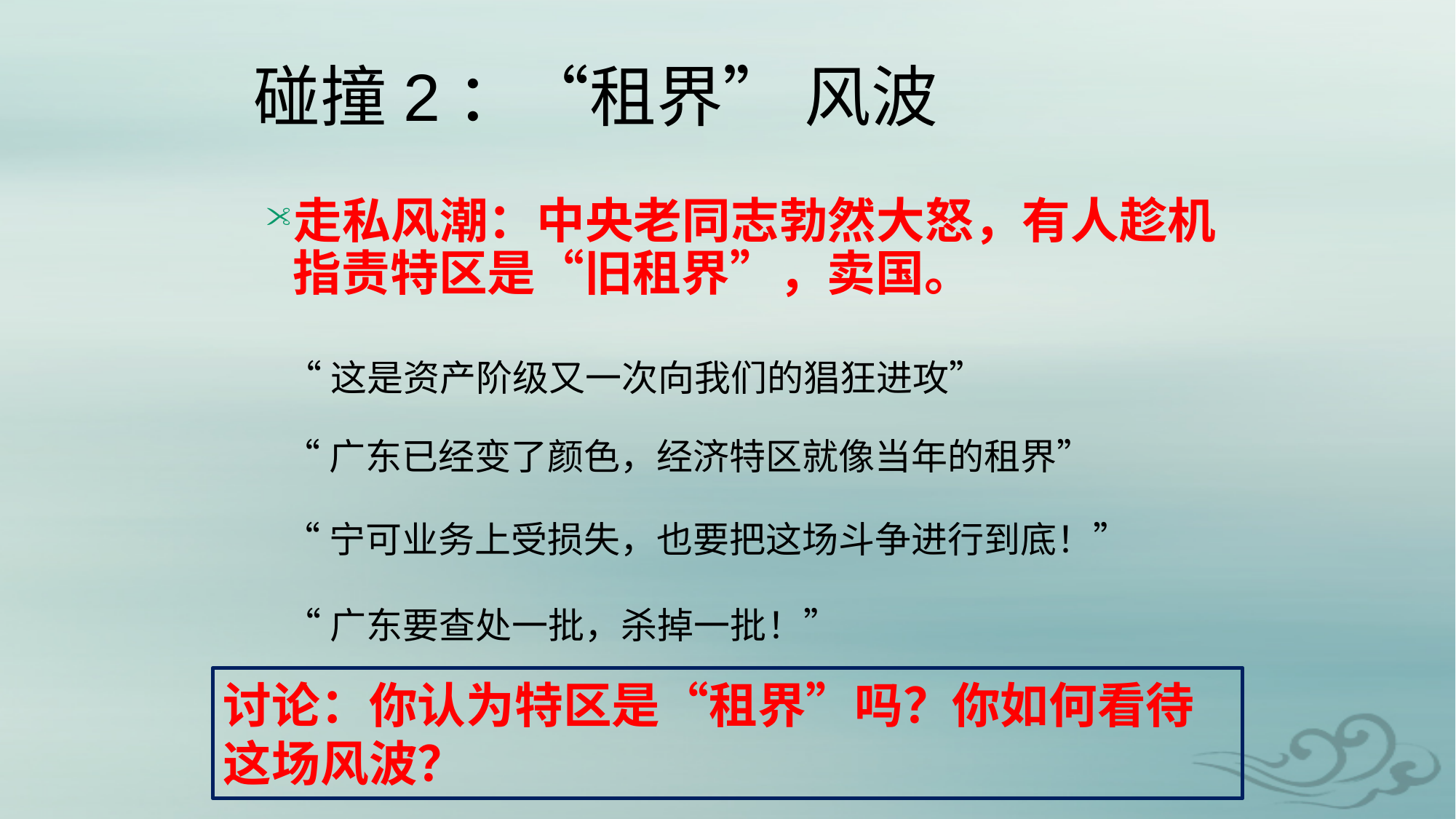

# 碰撞2：“租界” 风波
走私风潮：中央老同志勃然大怒，有人趁机指责特区是“旧租界”，卖国。
“这是资产阶级又一次向我们的猖狂进攻”
“广东已经变了颜色，经济特区就像当年的租界”
“宁可业务上受损失，也要把这场斗争进行到底！”
“广东要查处一批，杀掉一批！”
讨论：你认为特区是“租界”吗？你如何看待这场风波？